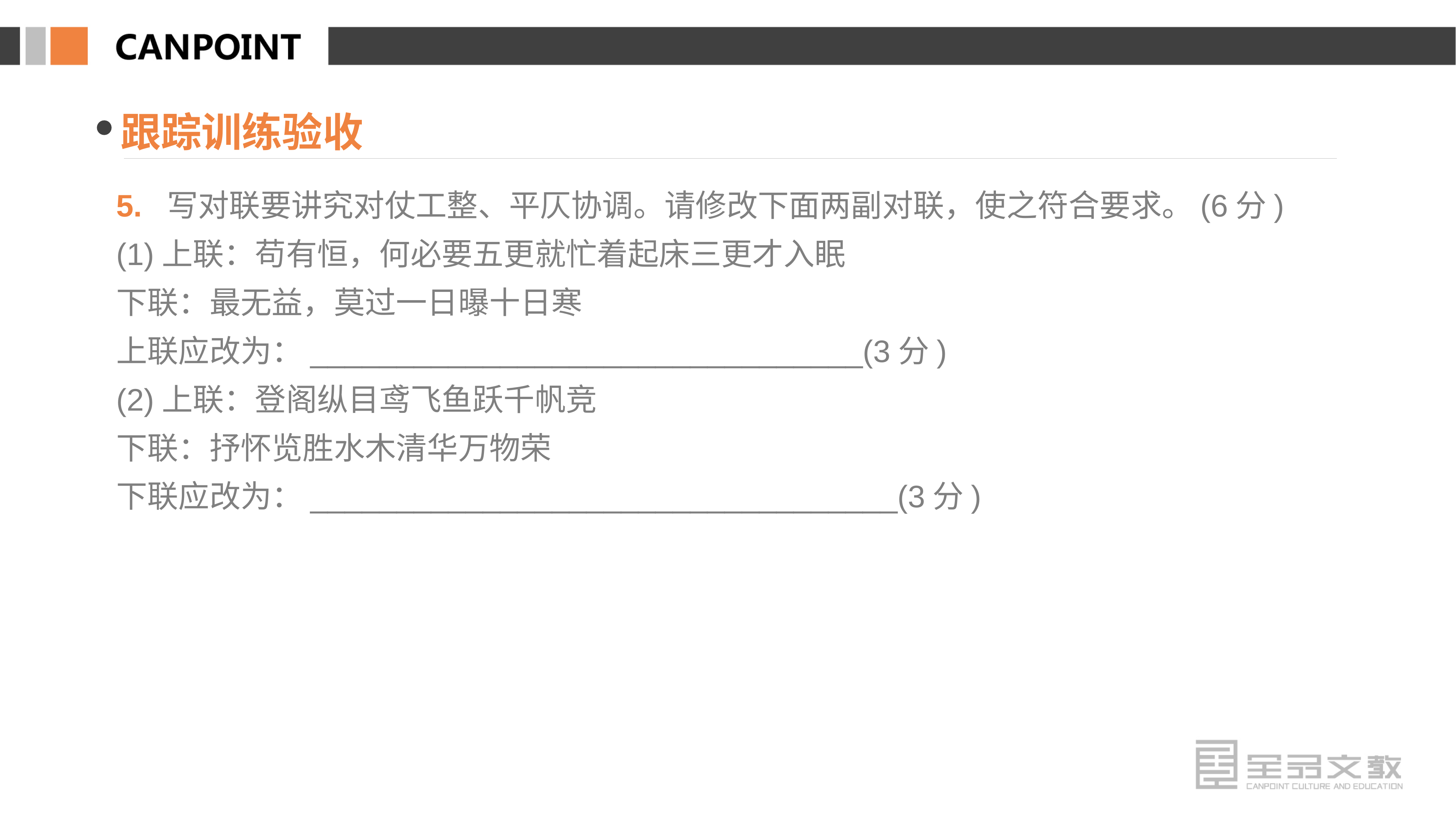

跟踪训练验收

5.  写对联要讲究对仗工整、平仄协调。请修改下面两副对联，使之符合要求。(6分)
(1)上联：苟有恒，何必要五更就忙着起床三更才入眠
下联：最无益，莫过一日曝十日寒
上联应改为：________________________________(3分)
(2)上联：登阁纵目鸢飞鱼跃千帆竞
下联：抒怀览胜水木清华万物荣
下联应改为：__________________________________(3分)